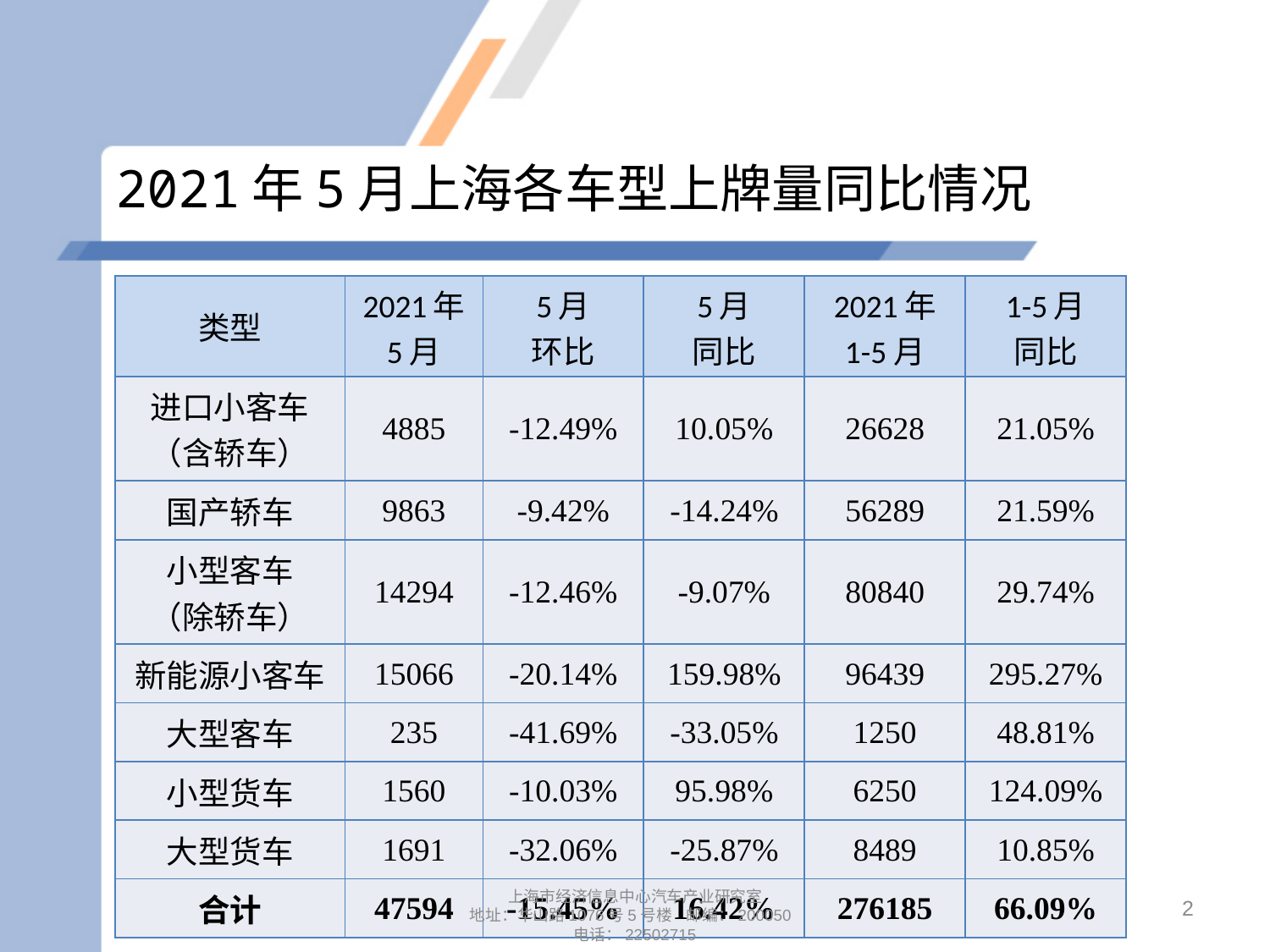

# 2021年5月上海各车型上牌量同比情况

| 类型 | 2021年 5月 | 5月 环比 | 5月 同比 | 2021年 1-5月 | 1-5月 同比 |
| --- | --- | --- | --- | --- | --- |
| 进口小客车 （含轿车） | 4885 | -12.49% | 10.05% | 26628 | 21.05% |
| 国产轿车 | 9863 | -9.42% | -14.24% | 56289 | 21.59% |
| 小型客车 （除轿车） | 14294 | -12.46% | -9.07% | 80840 | 29.74% |
| 新能源小客车 | 15066 | -20.14% | 159.98% | 96439 | 295.27% |
| 大型客车 | 235 | -41.69% | -33.05% | 1250 | 48.81% |
| 小型货车 | 1560 | -10.03% | 95.98% | 6250 | 124.09% |
| 大型货车 | 1691 | -32.06% | -25.87% | 8489 | 10.85% |
| 合计 | 47594 | -15.45% | 16.42% | 276185 | 66.09% |

2
上海市经济信息中心汽车产业研究室
地址：华山路1076号5号楼    邮编：200050
电话：22502715